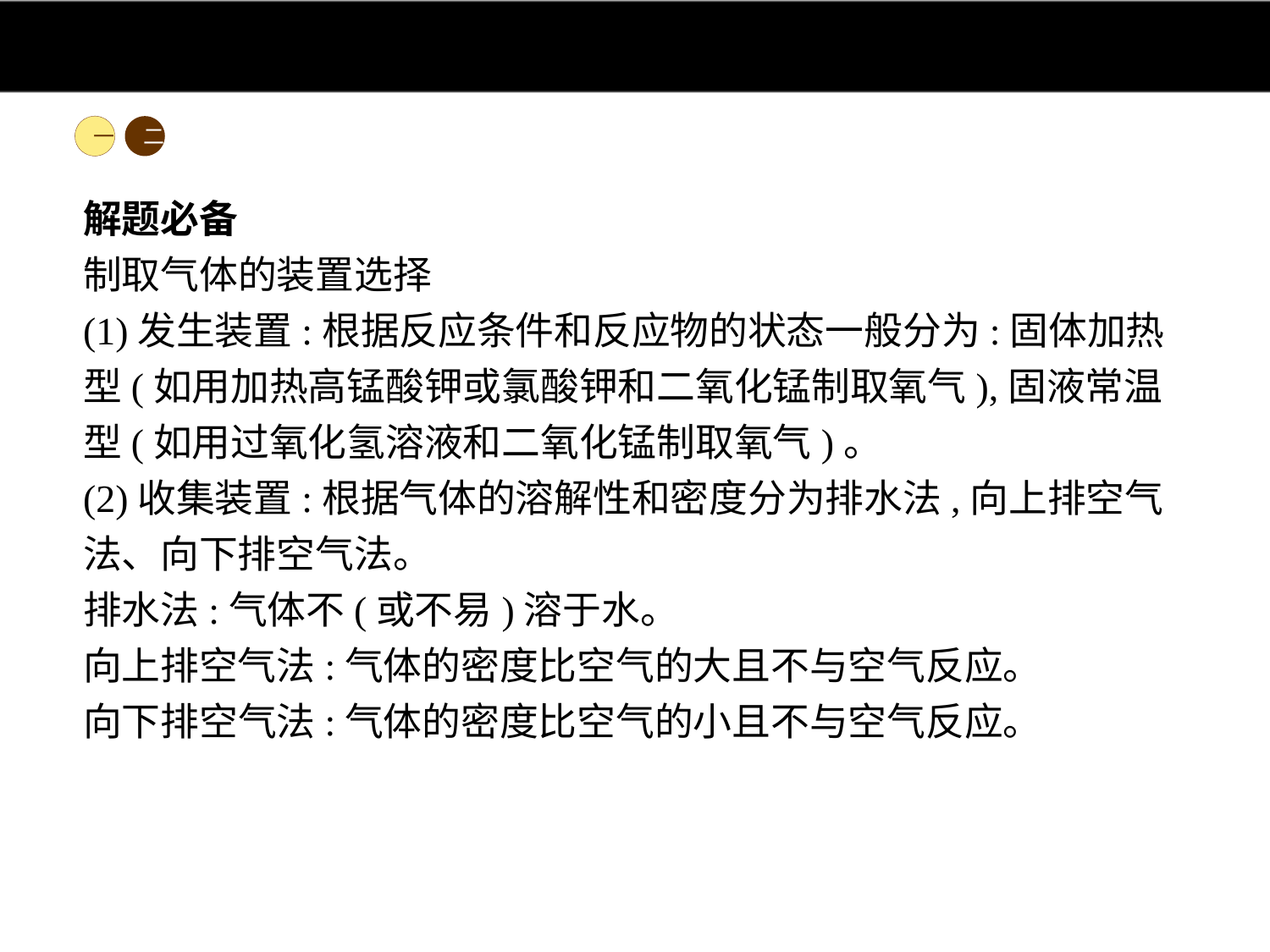

一
二
解题必备
制取气体的装置选择
(1)发生装置:根据反应条件和反应物的状态一般分为:固体加热型(如用加热高锰酸钾或氯酸钾和二氧化锰制取氧气),固液常温型(如用过氧化氢溶液和二氧化锰制取氧气)。
(2)收集装置:根据气体的溶解性和密度分为排水法,向上排空气法、向下排空气法。
排水法:气体不(或不易)溶于水。
向上排空气法:气体的密度比空气的大且不与空气反应。
向下排空气法:气体的密度比空气的小且不与空气反应。